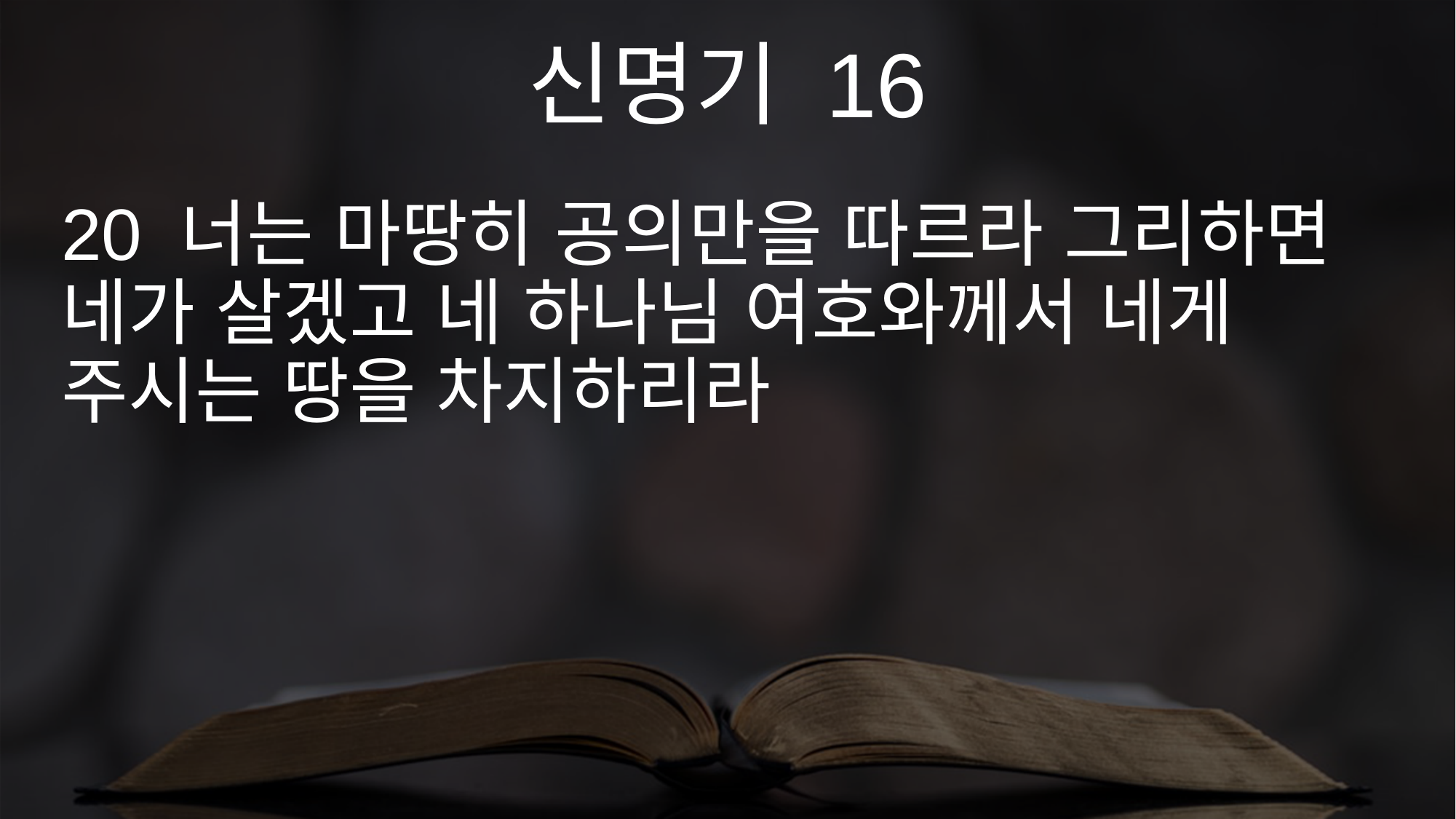

신명기 16
20 너는 마땅히 공의만을 따르라 그리하면 네가 살겠고 네 하나님 여호와께서 네게 주시는 땅을 차지하리라